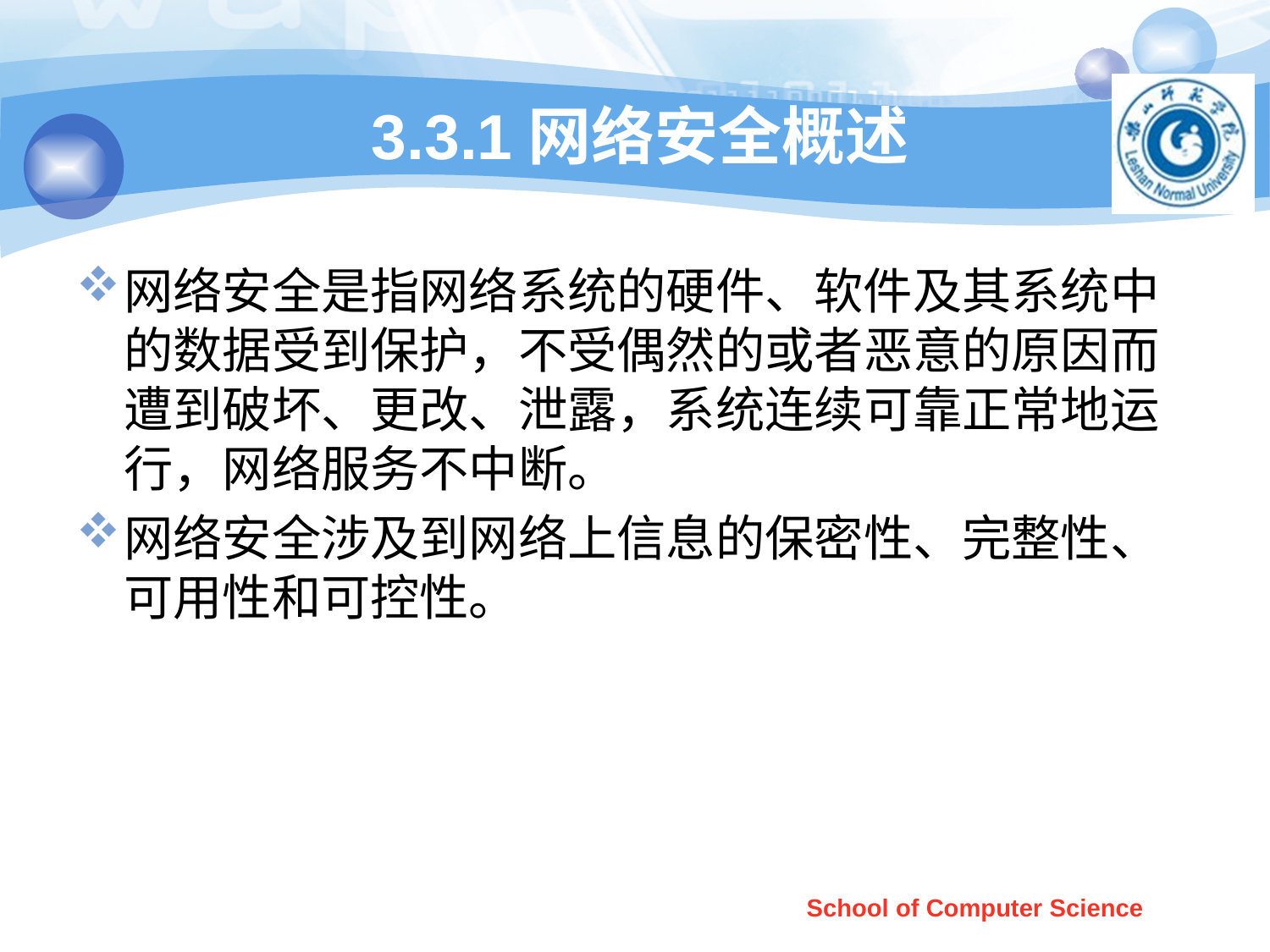

# 3.3.1网络安全概述
网络安全是指网络系统的硬件、软件及其系统中的数据受到保护，不受偶然的或者恶意的原因而遭到破坏、更改、泄露，系统连续可靠正常地运行，网络服务不中断。
网络安全涉及到网络上信息的保密性、完整性、可用性和可控性。
School of Computer Science